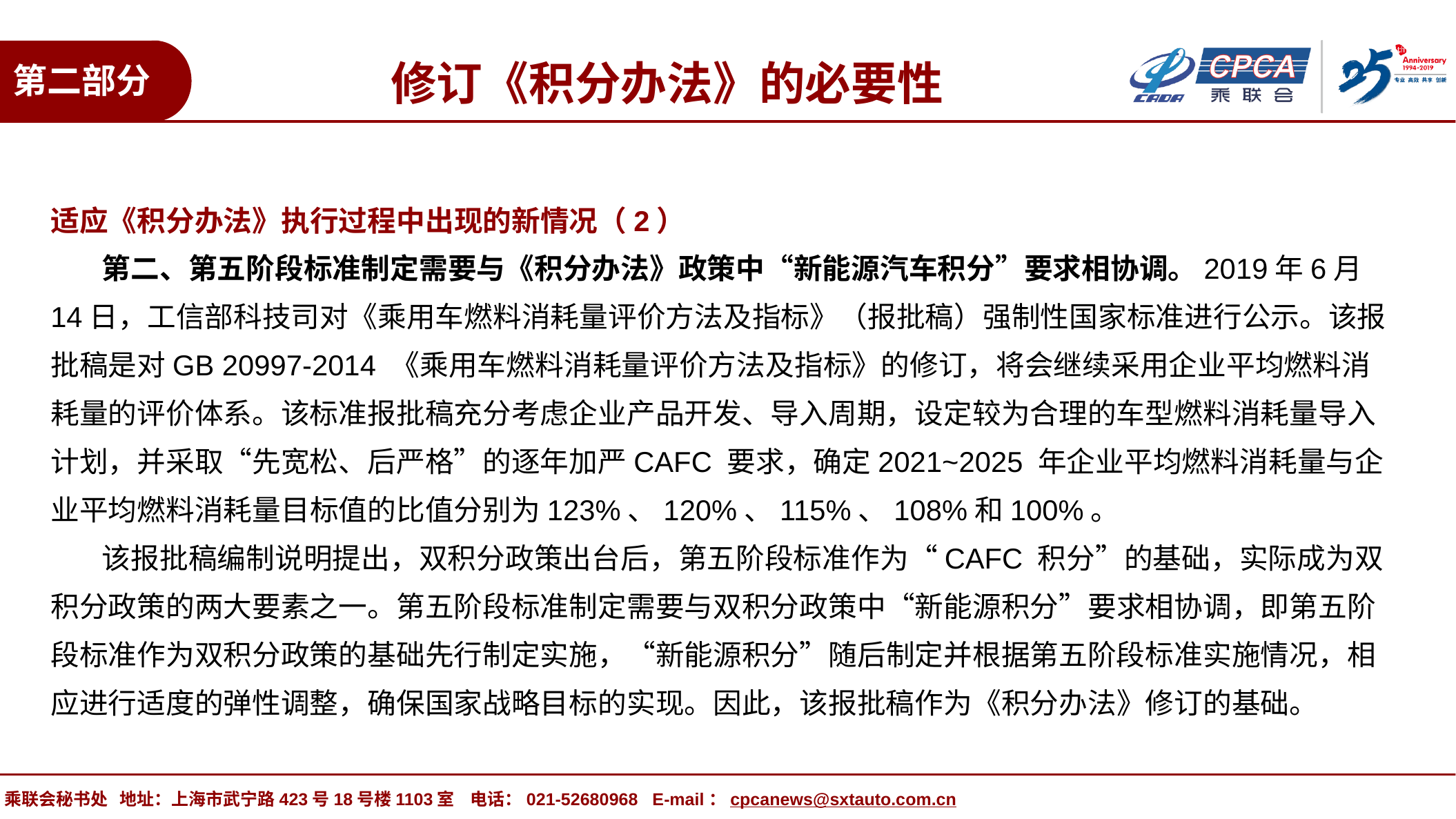

修订《积分办法》的必要性
第二部分
适应《积分办法》执行过程中出现的新情况（2）
       第二、第五阶段标准制定需要与《积分办法》政策中“新能源汽车积分”要求相协调。2019年6月14日，工信部科技司对《乘用车燃料消耗量评价方法及指标》（报批稿）强制性国家标准进行公示。该报批稿是对GB 20997-2014 《乘用车燃料消耗量评价方法及指标》的修订，将会继续采用企业平均燃料消耗量的评价体系。该标准报批稿充分考虑企业产品开发、导入周期，设定较为合理的车型燃料消耗量导入计划，并采取“先宽松、后严格”的逐年加严CAFC 要求，确定2021~2025 年企业平均燃料消耗量与企业平均燃料消耗量目标值的比值分别为123%、120%、115%、108%和100%。
       该报批稿编制说明提出，双积分政策出台后，第五阶段标准作为“CAFC 积分”的基础，实际成为双积分政策的两大要素之一。第五阶段标准制定需要与双积分政策中“新能源积分”要求相协调，即第五阶段标准作为双积分政策的基础先行制定实施，“新能源积分”随后制定并根据第五阶段标准实施情况，相应进行适度的弹性调整，确保国家战略目标的实现。因此，该报批稿作为《积分办法》修订的基础。